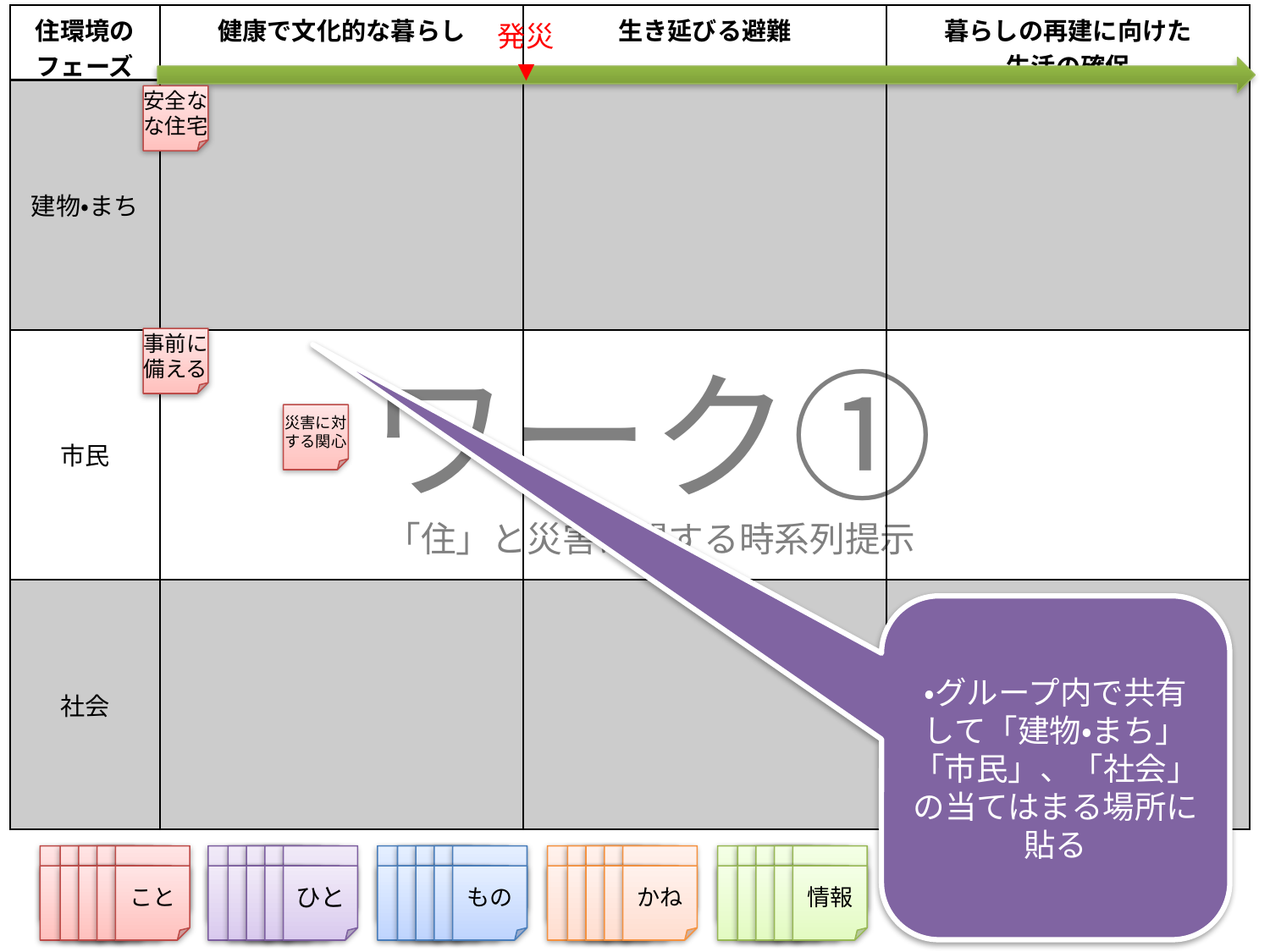

| 住環境のフェーズ | 健康で文化的な暮らし | 生き延びる避難 | 暮らしの再建に向けた 生活の確保 |
| --- | --- | --- | --- |
| 建物・まち |  |  |  |
| 市民 |  |  |  |
| 社会 |  |  |  |
発災
▼

安全なな住宅
事前に備える
ワーク①
「住」と災害に関する時系列提示
災害に対する関心
・グループ内で共有して「建物・まち」「市民」、「社会」の当てはまる場所に貼る

こと

ひと

もの

かね

情報
24